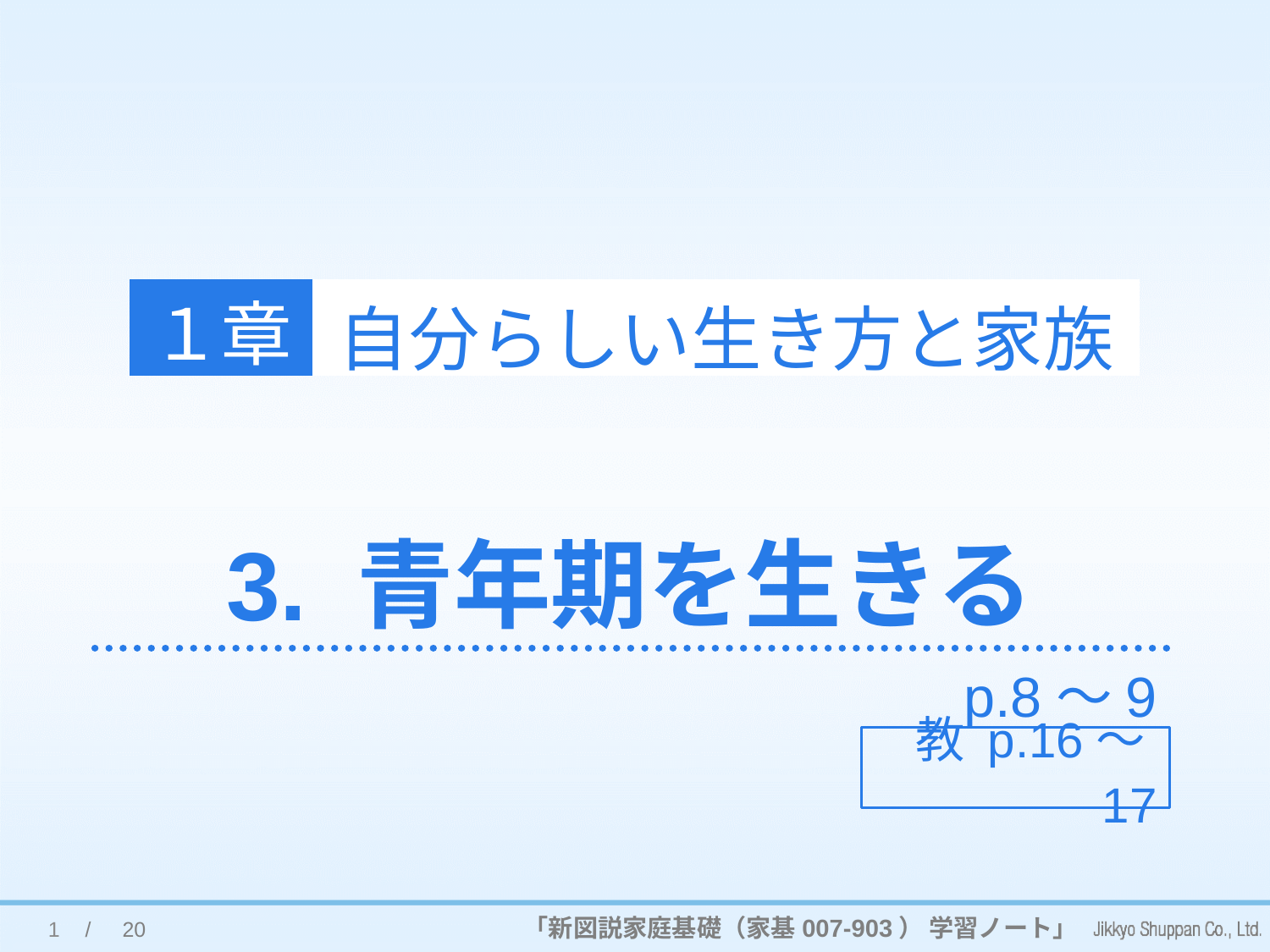

１章
自分らしい生き方と家族
# 3. 青年期を生きる
p.8～9
教 p.16～17
1